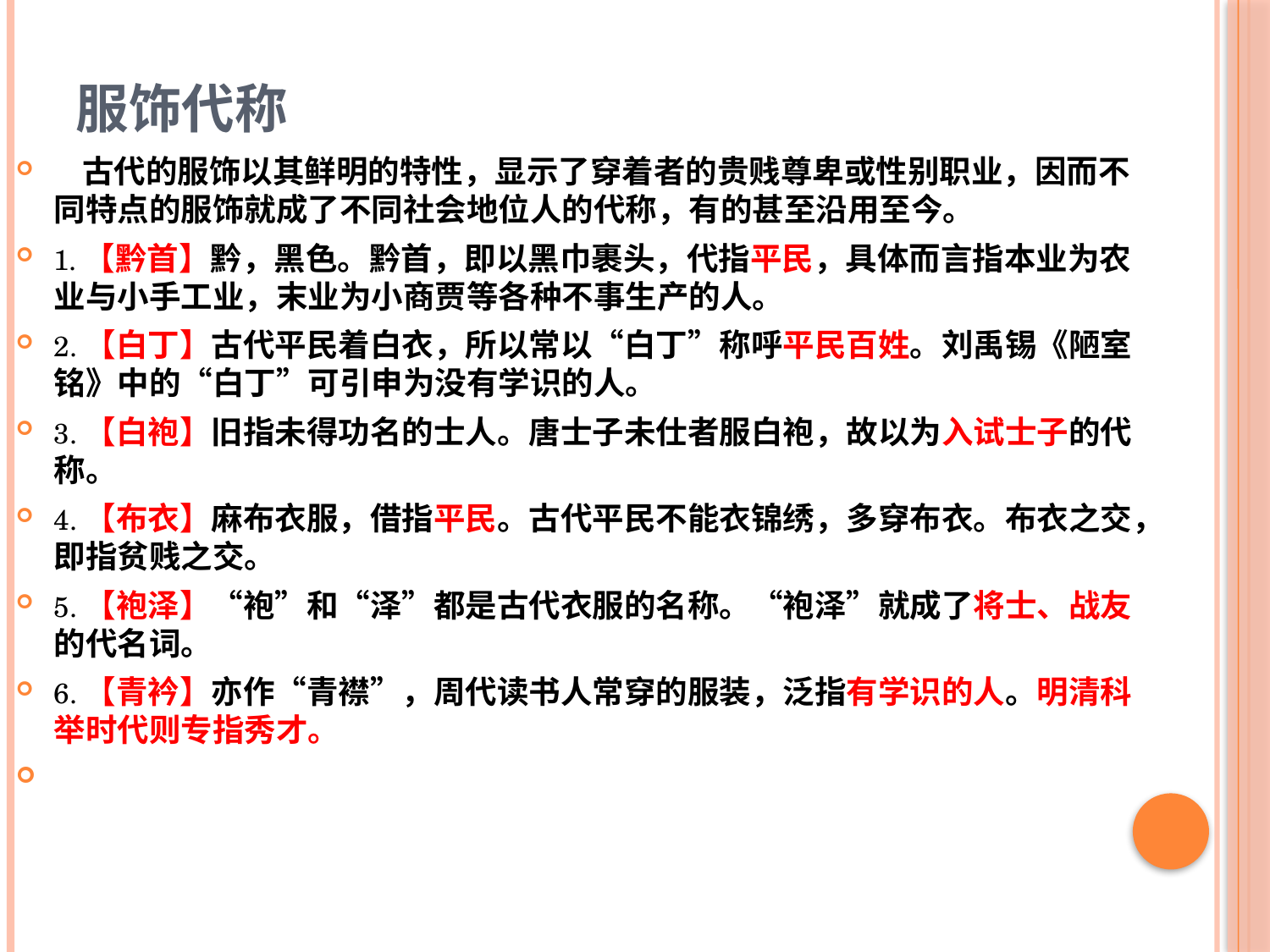

# 服饰代称
　古代的服饰以其鲜明的特性，显示了穿着者的贵贱尊卑或性别职业，因而不同特点的服饰就成了不同社会地位人的代称，有的甚至沿用至今。
1.【黔首】黔，黑色。黔首，即以黑巾裹头，代指平民，具体而言指本业为农业与小手工业，末业为小商贾等各种不事生产的人。
2.【白丁】古代平民着白衣，所以常以“白丁”称呼平民百姓。刘禹锡《陋室铭》中的“白丁”可引申为没有学识的人。
3.【白袍】旧指未得功名的士人。唐士子未仕者服白袍，故以为入试士子的代称。
4.【布衣】麻布衣服，借指平民。古代平民不能衣锦绣，多穿布衣。布衣之交，即指贫贱之交。
5.【袍泽】“袍”和“泽”都是古代衣服的名称。“袍泽”就成了将士、战友的代名词。
6.【青衿】亦作“青襟”，周代读书人常穿的服装，泛指有学识的人。明清科举时代则专指秀才。